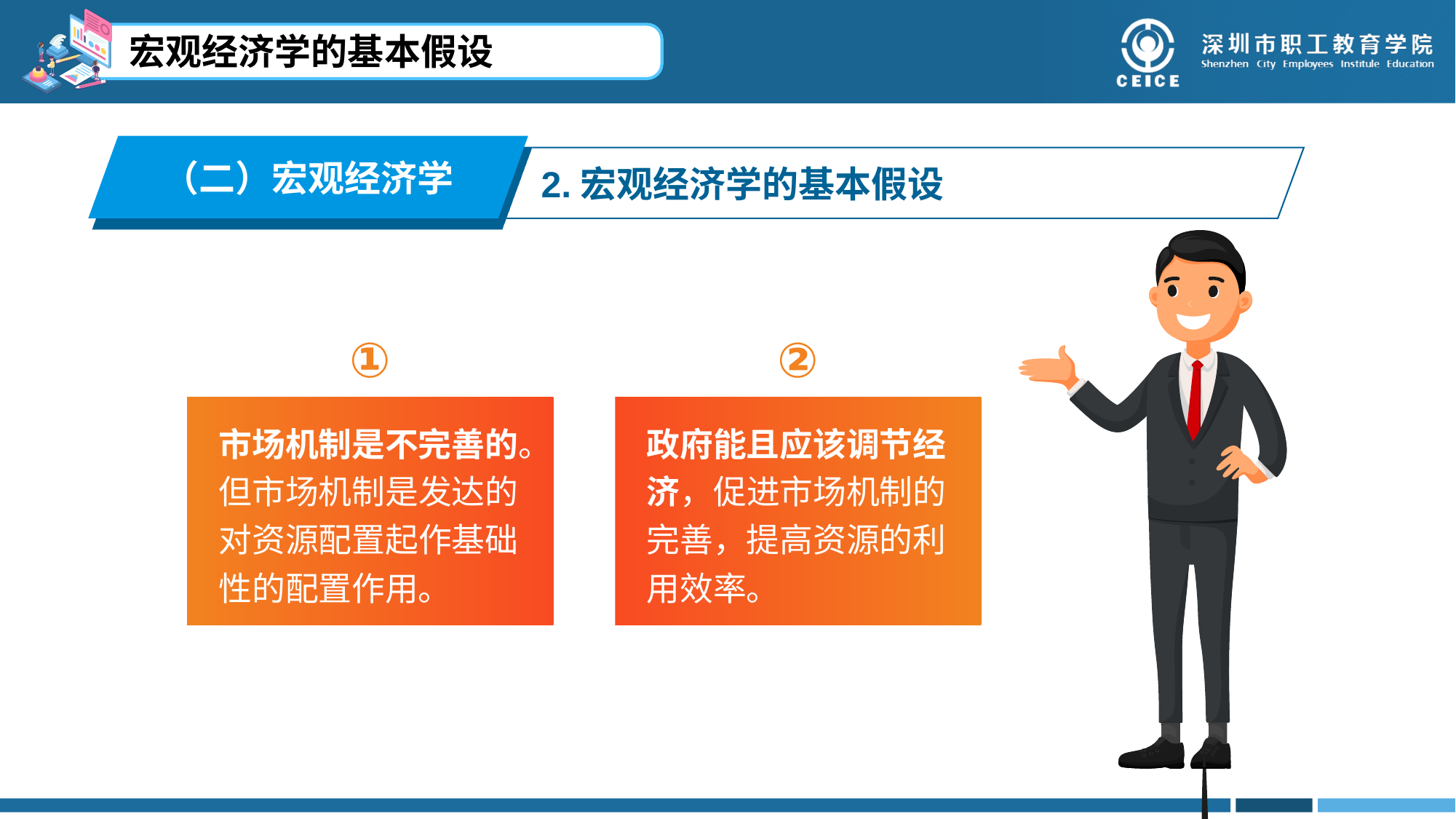

宏观经济学的基本假设
（二）宏观经济学
2.宏观经济学的基本假设

①
②
市场机制是不完善的。
但市场机制是发达的
对资源配置起作基础
性的配置作用。
政府能且应该调节经
济，促进市场机制的
完善，提高资源的利
用效率。